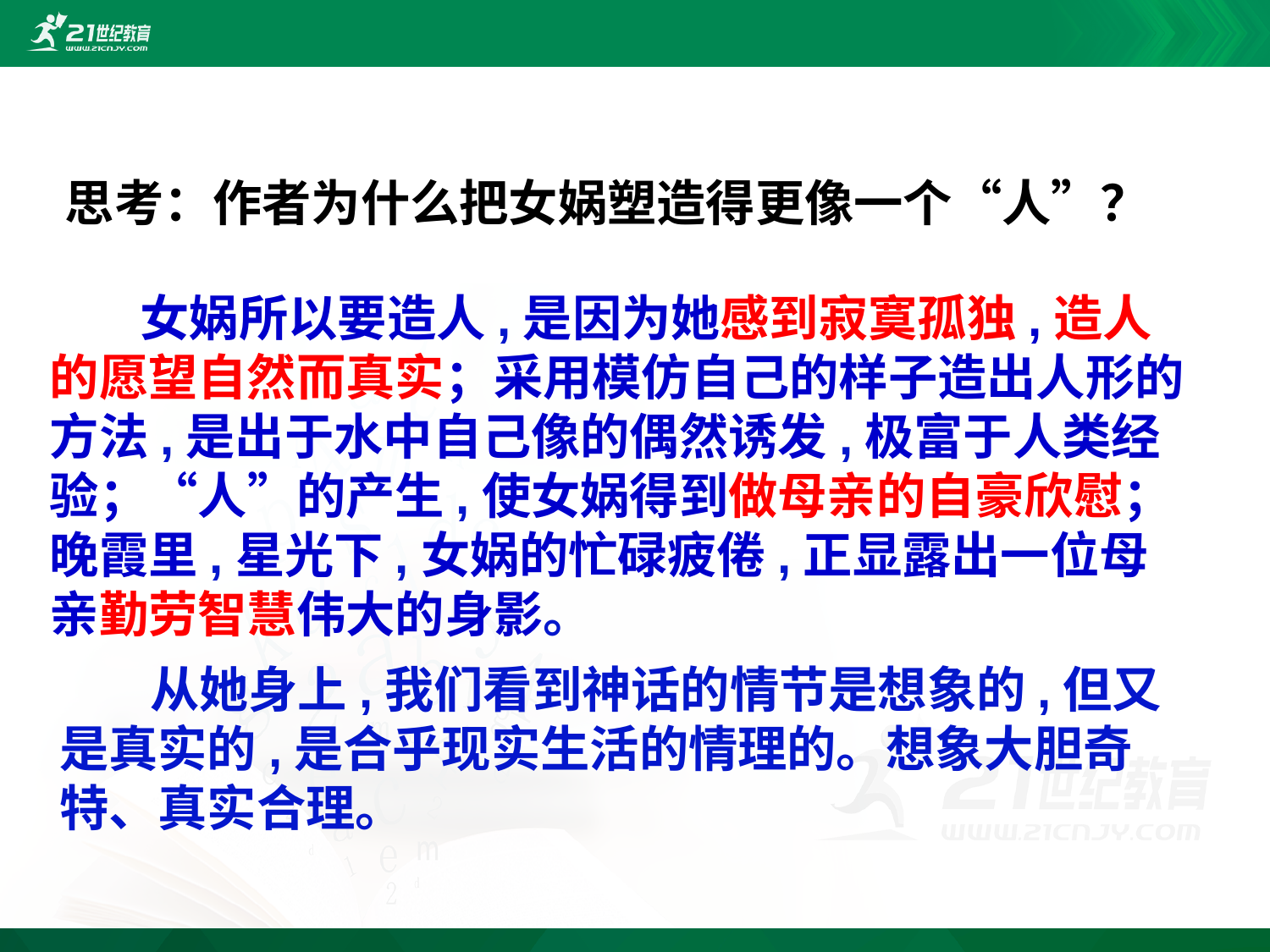

思考：作者为什么把女娲塑造得更像一个“人”？
       女娲所以要造人,是因为她感到寂寞孤独,造人的愿望自然而真实；采用模仿自己的样子造出人形的方法,是出于水中自己像的偶然诱发,极富于人类经验；“人”的产生,使女娲得到做母亲的自豪欣慰；晚霞里,星光下,女娲的忙碌疲倦,正显露出一位母亲勤劳智慧伟大的身影。
    从她身上,我们看到神话的情节是想象的,但又是真实的,是合乎现实生活的情理的。想象大胆奇特、真实合理。